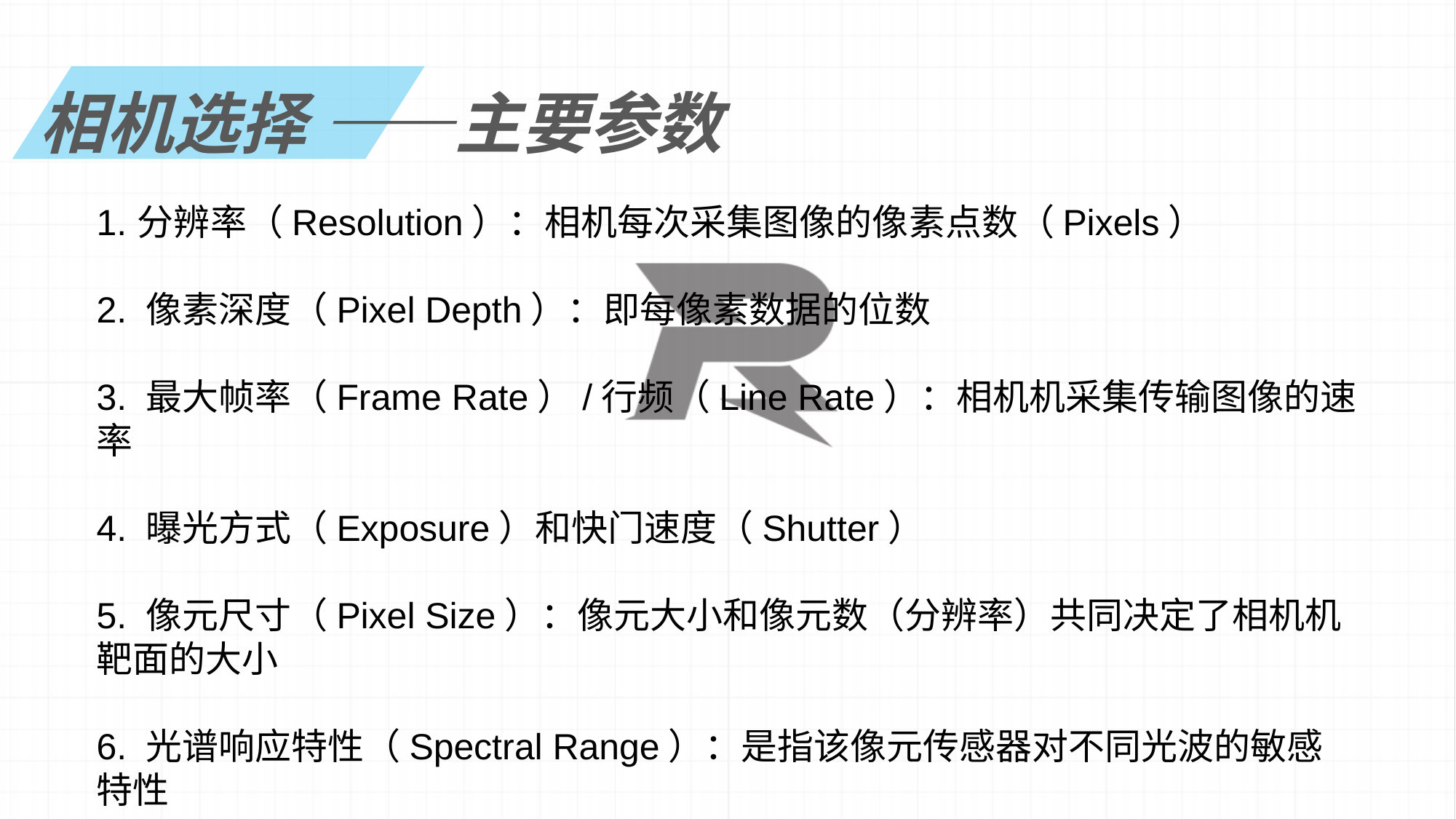

相机选择 ——主要参数
分辨率（Resolution）：相机每次采集图像的像素点数（Pixels）

2. 像素深度（Pixel Depth）：即每像素数据的位数

3. 最大帧率（Frame Rate）/行频（Line Rate）：相机机采集传输图像的速率

4. 曝光方式（Exposure）和快门速度（Shutter）

5. 像元尺寸（Pixel Size）：像元大小和像元数（分辨率）共同决定了相机机靶面的大小

6. 光谱响应特性（Spectral Range）：是指该像元传感器对不同光波的敏感特性